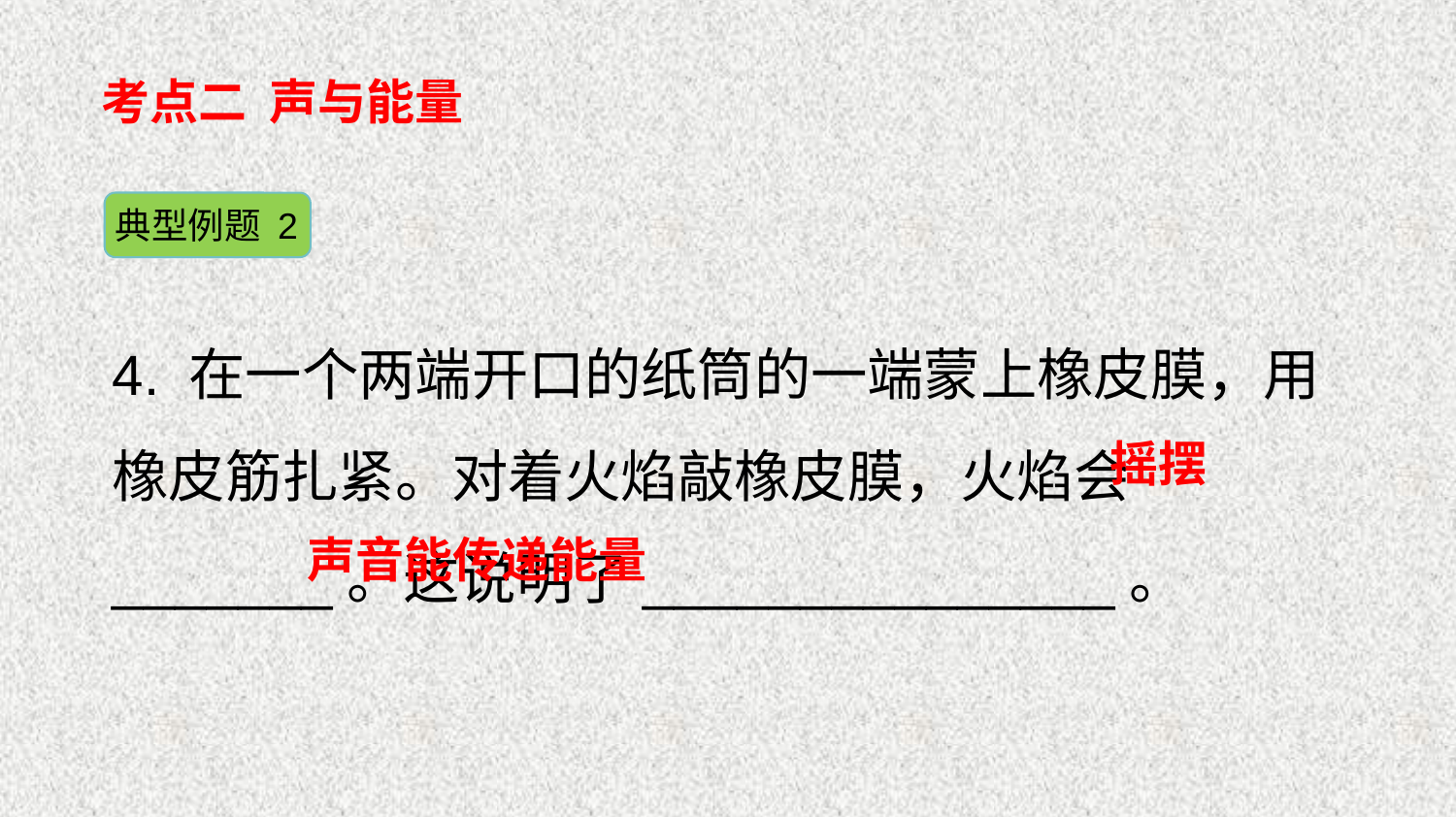

考点二  声与能量
典型例题 2
4. 在一个两端开口的纸筒的一端蒙上橡皮膜，用橡皮筋扎紧。对着火焰敲橡皮膜，火焰会_______。这说明了_______________。
摇摆
声音能传递能量